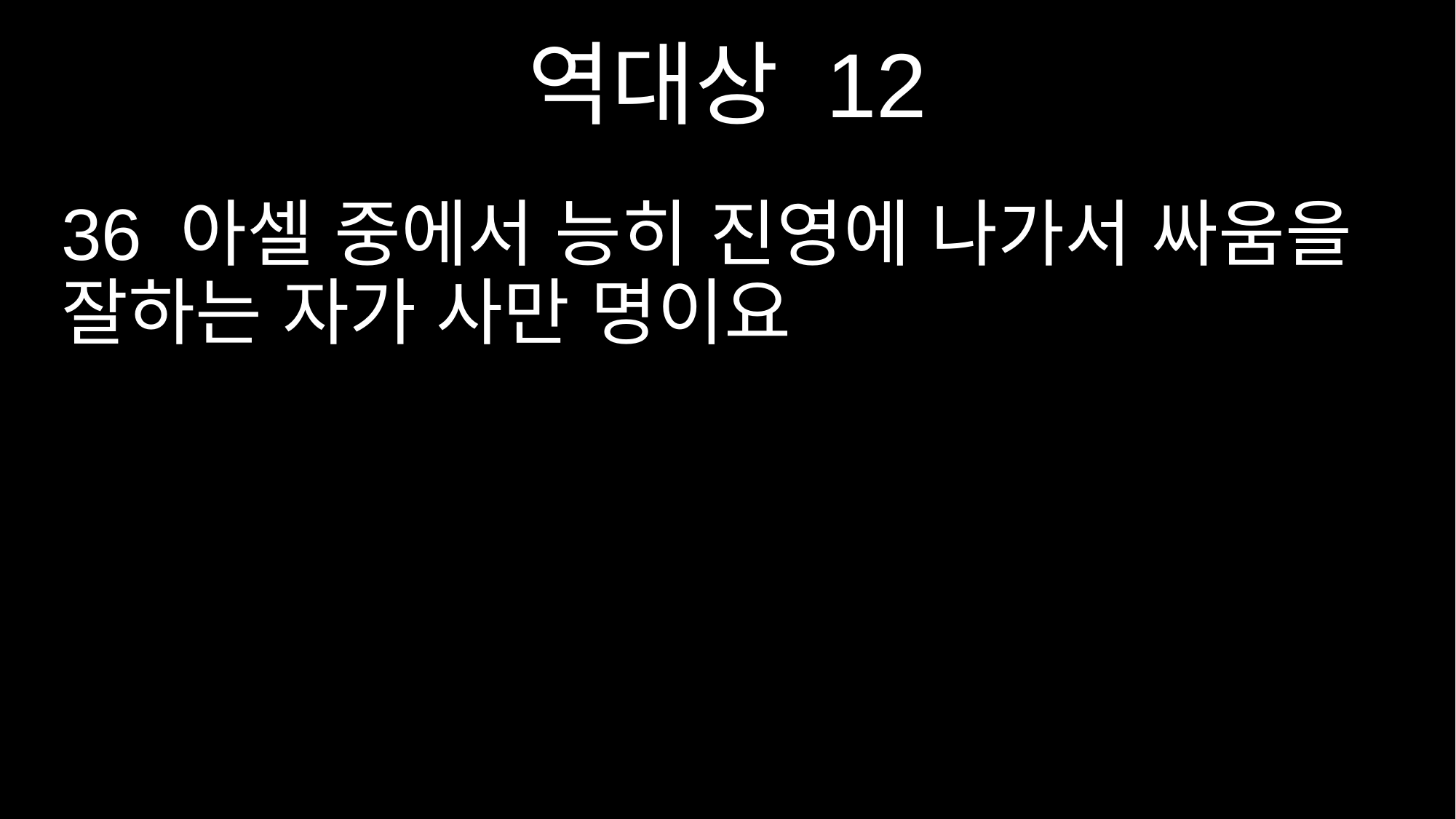

역대상 12
36 아셀 중에서 능히 진영에 나가서 싸움을 잘하는 자가 사만 명이요